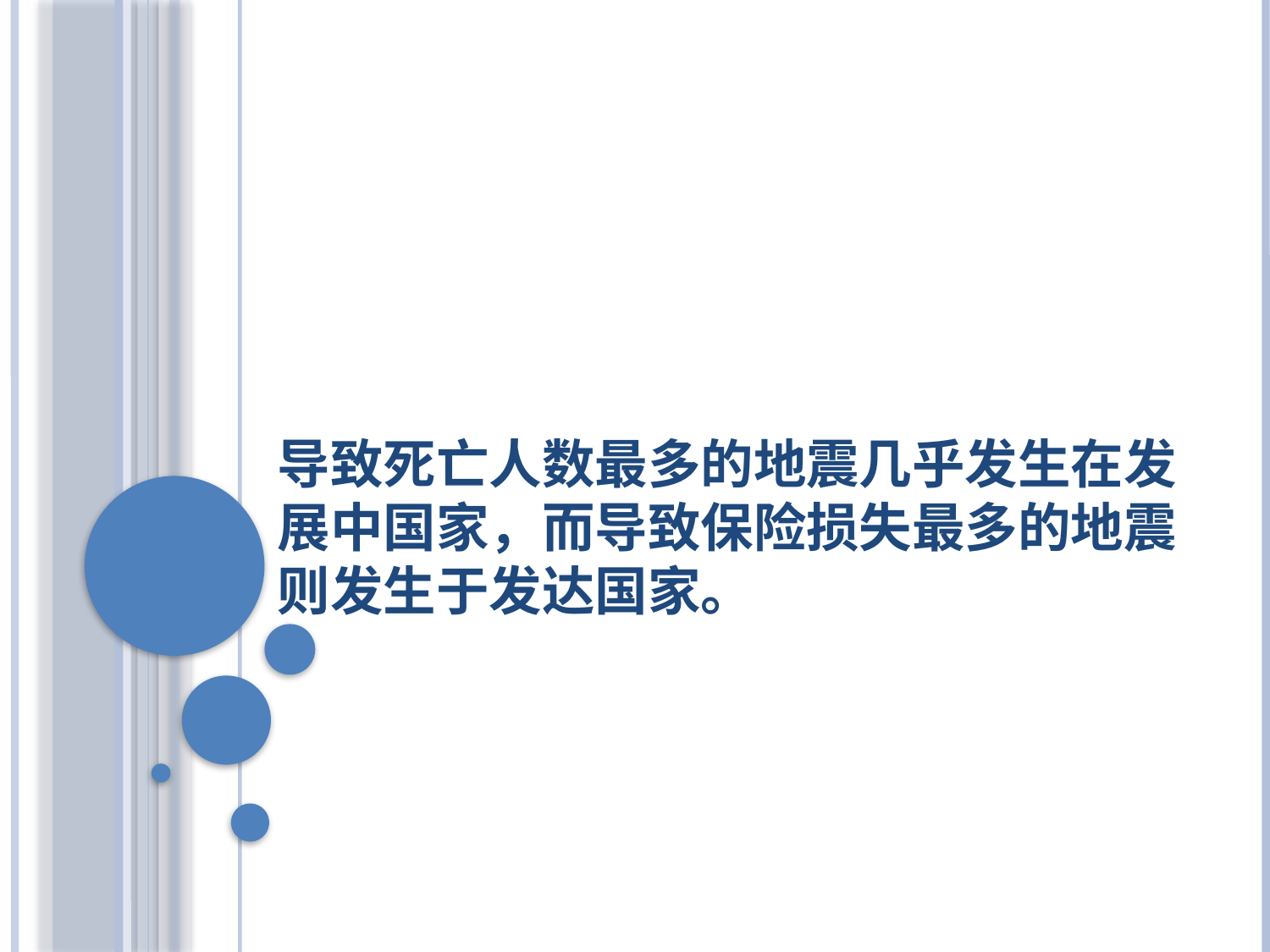

# 导致死亡人数最多的地震几乎发生在发展中国家，而导致保险损失最多的地震则发生于发达国家。